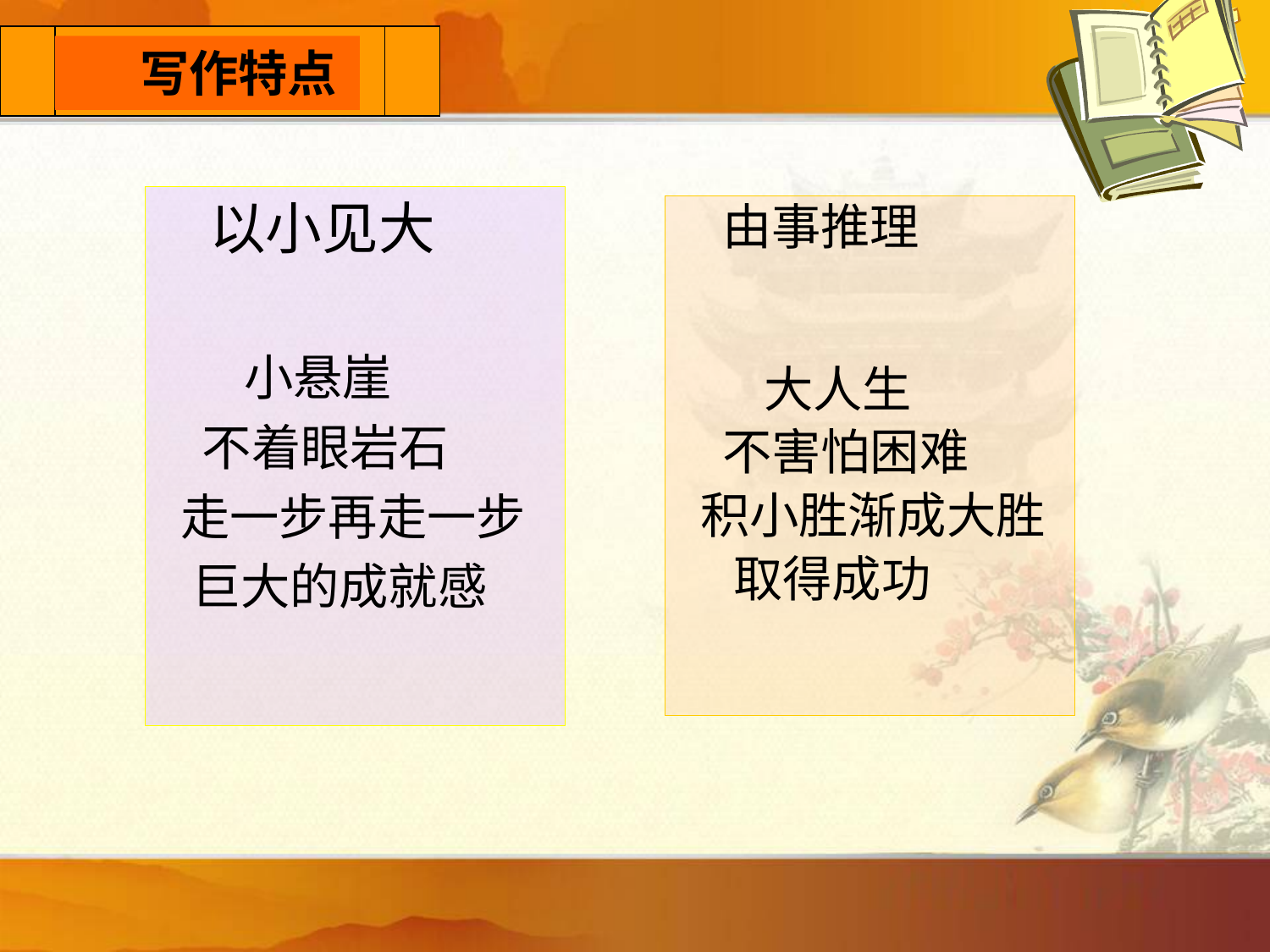

预习检查
 　小故事
 　写作特点
   以小见大
  小悬崖
   不着眼岩石
 走一步再走一步
  巨大的成就感
   由事推理
   大人生
   不害怕困难
 积小胜渐成大胜
    取得成功